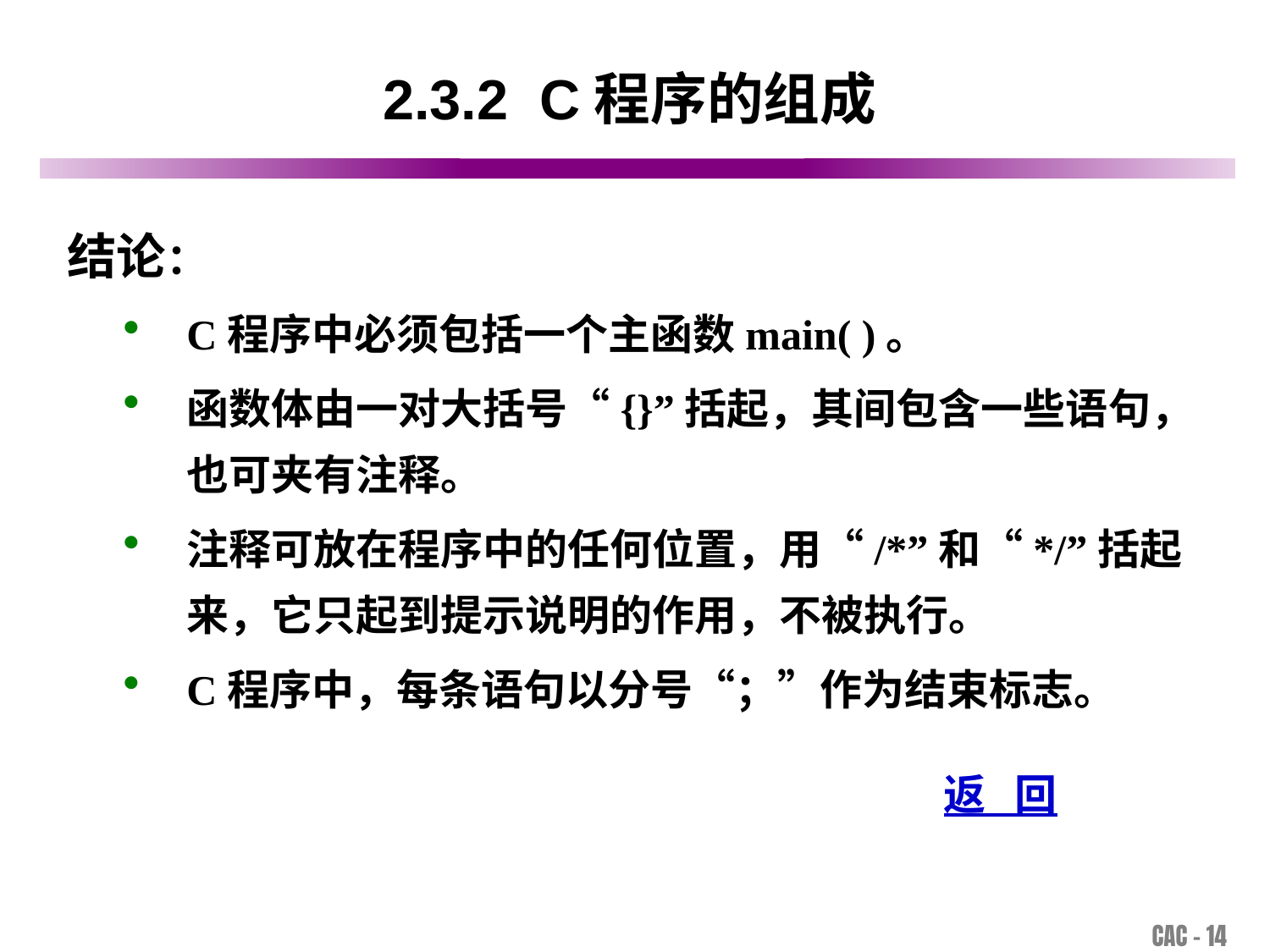

# 2.3.2  C程序的组成
结论：
C程序中必须包括一个主函数main( )。
函数体由一对大括号“{}”括起，其间包含一些语句，也可夹有注释。
注释可放在程序中的任何位置，用“/*”和“*/”括起来，它只起到提示说明的作用，不被执行。
C程序中，每条语句以分号“；”作为结束标志。
返   回
14